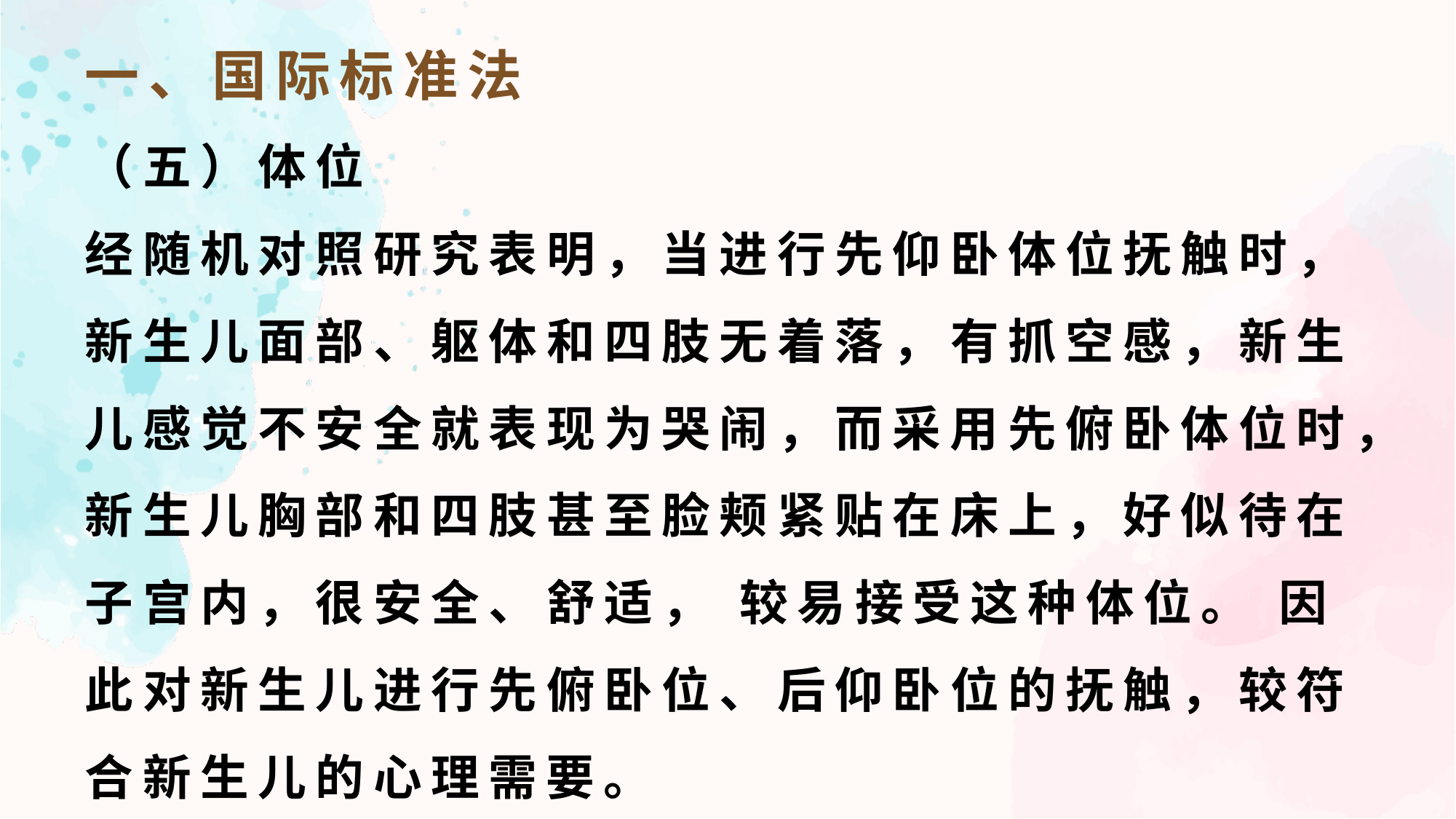

一、国际标准法
（五）体位
经随机对照研究表明，当进行先仰卧体位抚触时，新生儿面部、躯体和四肢无着落，有抓空感，新生儿感觉不安全就表现为哭闹，而采用先俯卧体位时，新生儿胸部和四肢甚至脸颊紧贴在床上，好似待在子宫内，很安全、舒适， 较易接受这种体位。 因此对新生儿进行先俯卧位、后仰卧位的抚触，较符合新生儿的心理需要。